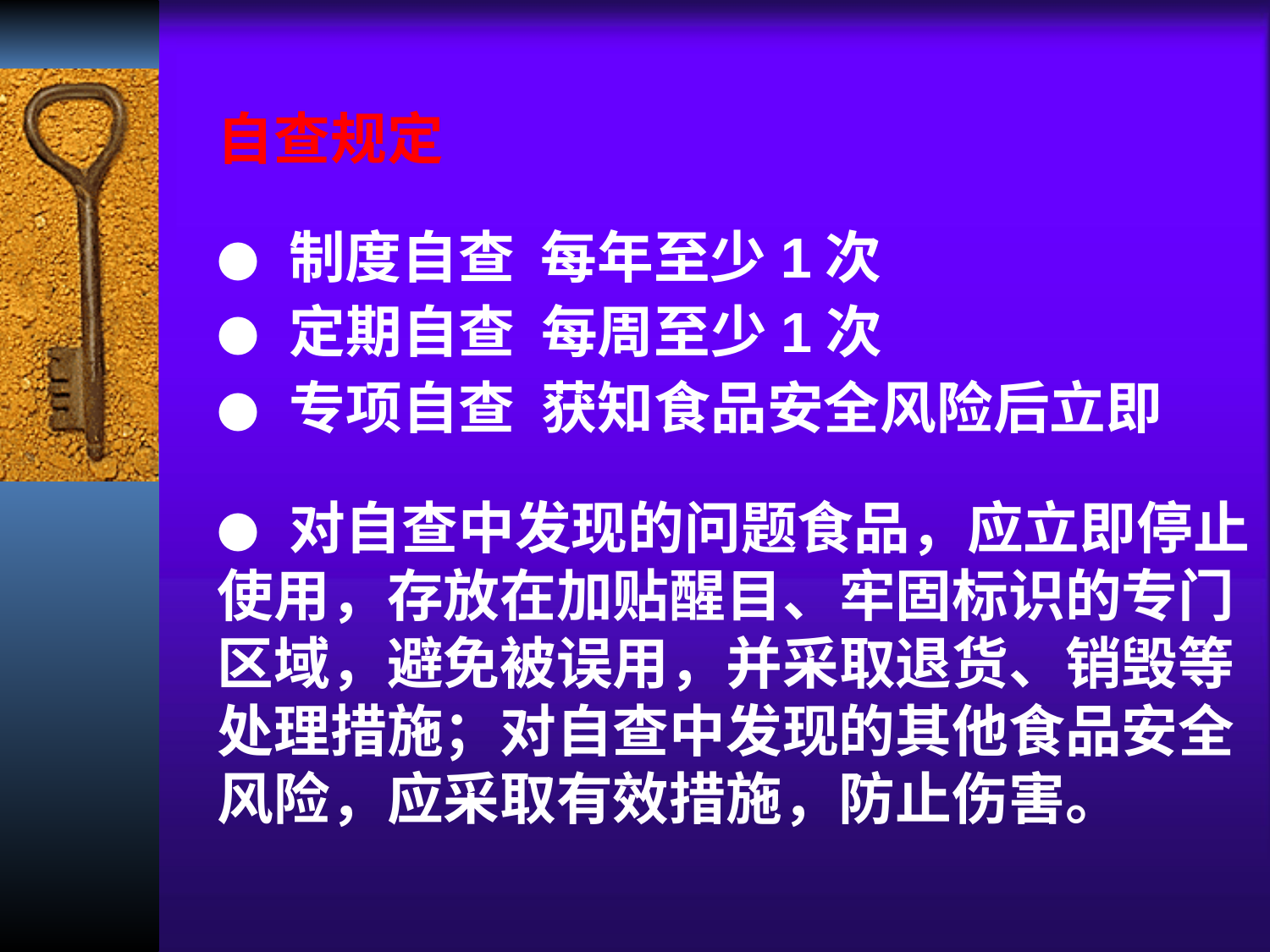

自查规定

●  制度自查  每年至少1次
● 定期自查  每周至少1次
● 专项自查  获知食品安全风险后立即

●  对自查中发现的问题食品，应立即停止使用，存放在加贴醒目、牢固标识的专门区域，避免被误用，并采取退货、销毁等处理措施；对自查中发现的其他食品安全风险，应采取有效措施，防止伤害。